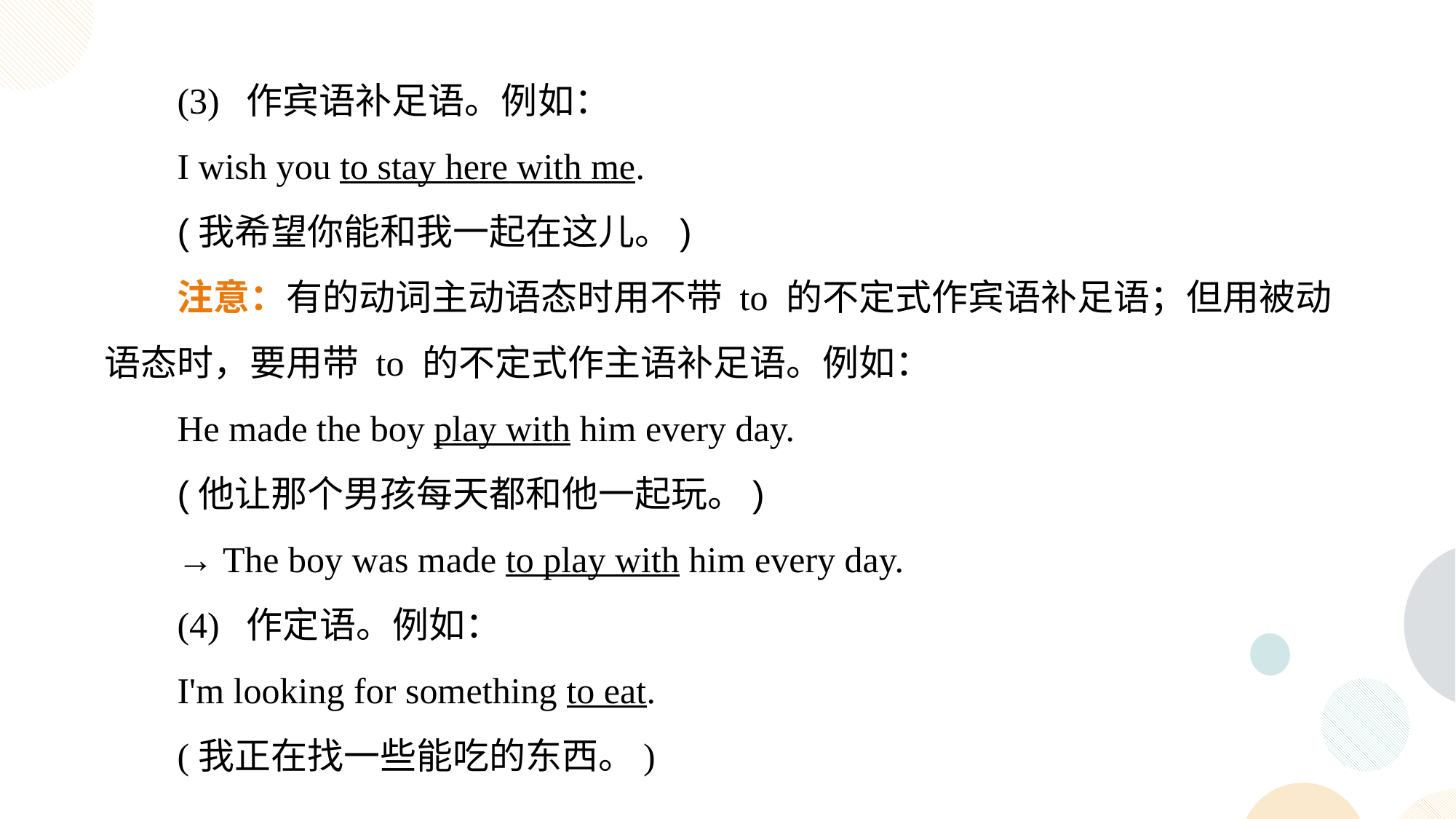

(3)  作宾语补足语。例如：
I wish you to stay here with me.
(我希望你能和我一起在这儿。)
注意：有的动词主动语态时用不带 to 的不定式作宾语补足语；但用被动语态时，要用带 to 的不定式作主语补足语。例如：
He made the boy play with him every day.
(他让那个男孩每天都和他一起玩。)
→ The boy was made to play with him every day.
(4)  作定语。例如：
I'm looking for something to eat.
(我正在找一些能吃的东西。)